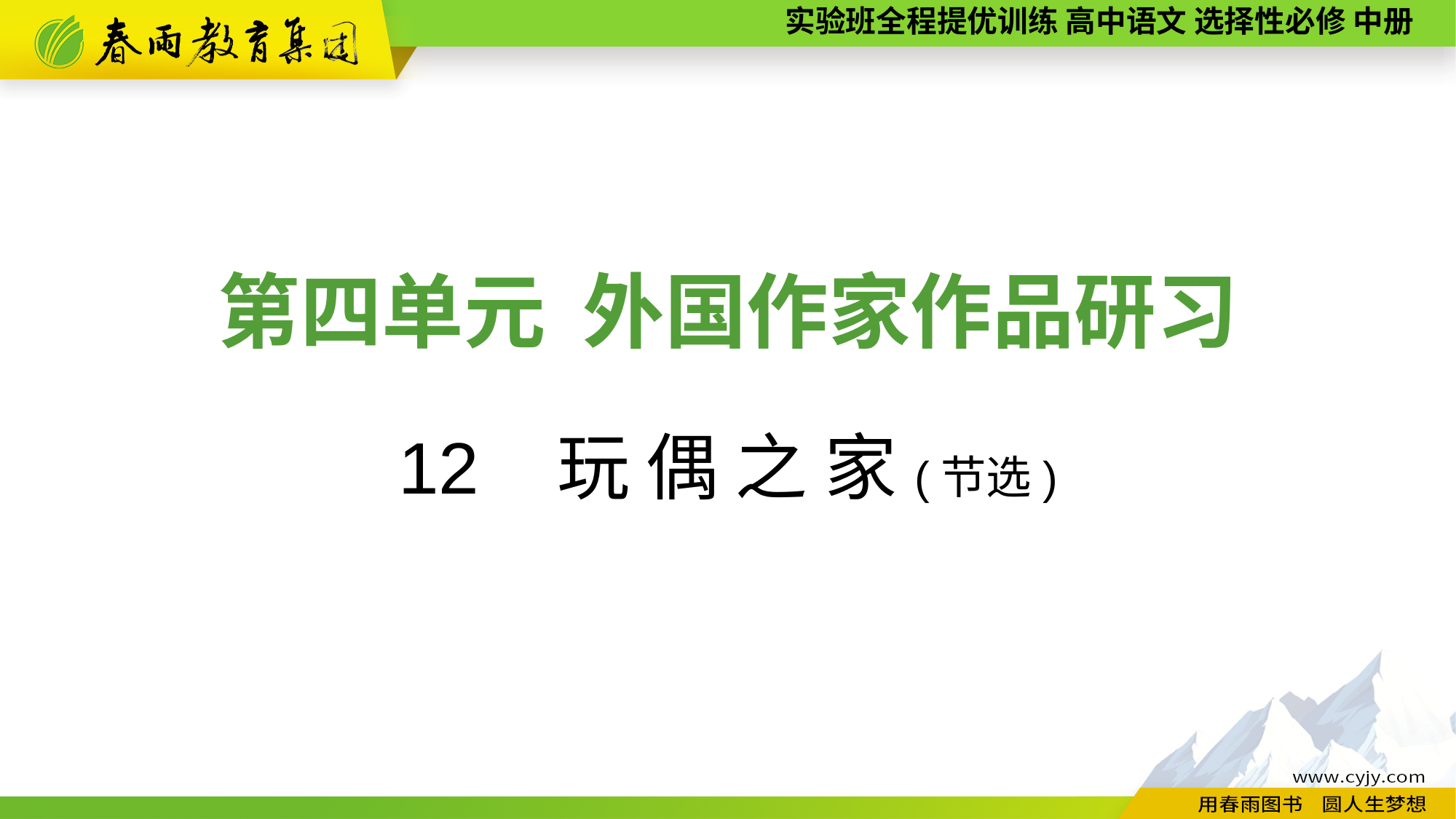

第四单元  外国作家作品研习
12   玩 偶 之 家(节选)